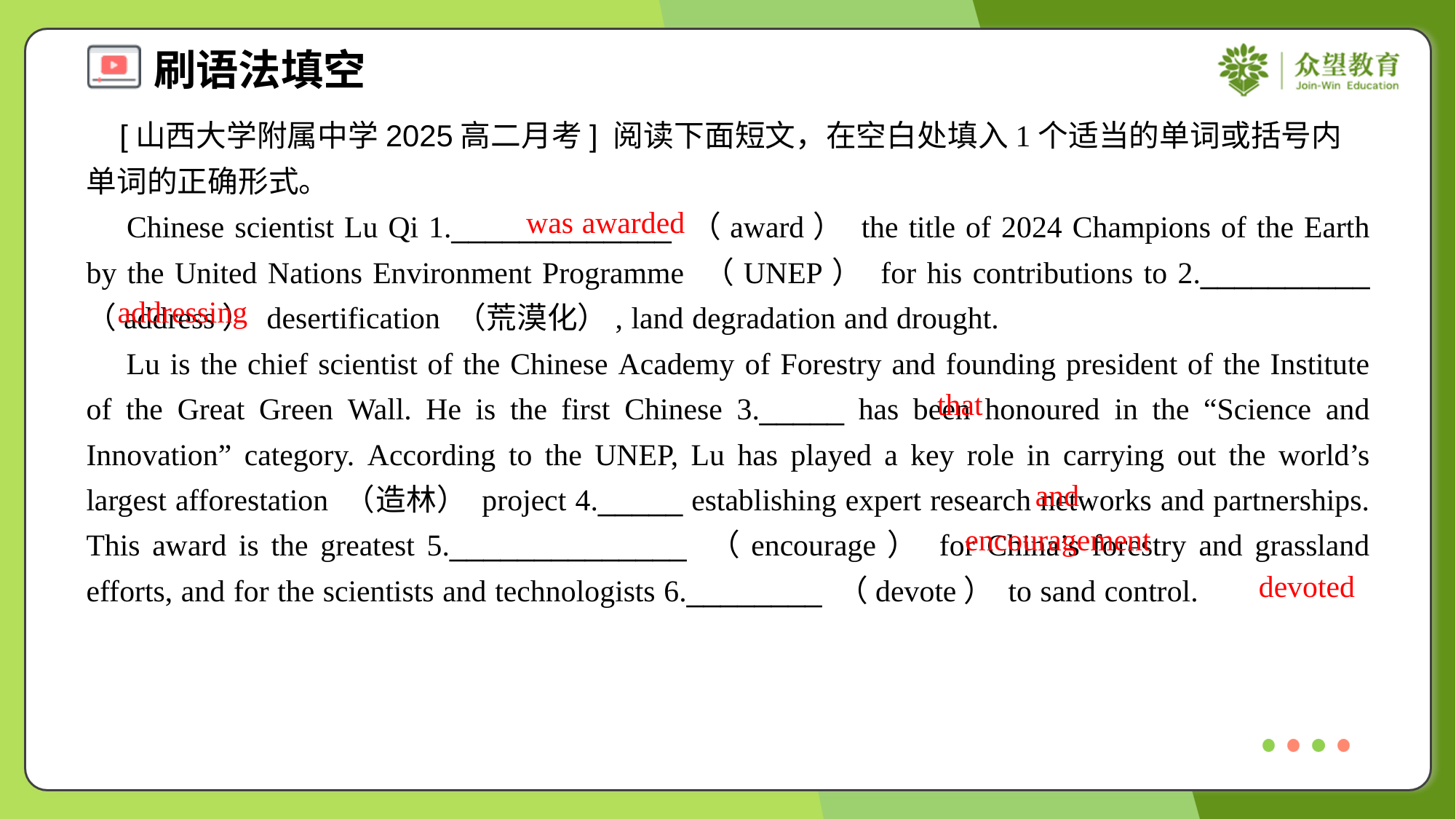

[山西大学附属中学2025高二月考] 阅读下面短文，在空白处填入1个适当的单词或括号内单词的正确形式。
    Chinese scientist Lu Qi 1._____________ （award） the title of 2024 Champions of the Earth by the United Nations Environment Programme （UNEP） for his contributions to 2.__________ （address） desertification （荒漠化）, land degradation and drought.
    Lu is the chief scientist of the Chinese Academy of Forestry and founding president of the Institute of the Great Green Wall. He is the first Chinese 3._____ has been honoured in the “Science and Innovation” category. According to the UNEP, Lu has played a key role in carrying out the world’s largest afforestation （造林） project 4._____ establishing expert research networks and partnerships. This award is the greatest 5.______________ （encourage） for China’s forestry and grassland efforts, and for the scientists and technologists 6.________ （devote） to sand control.

was awarded
addressing
that
and
encouragement
devoted